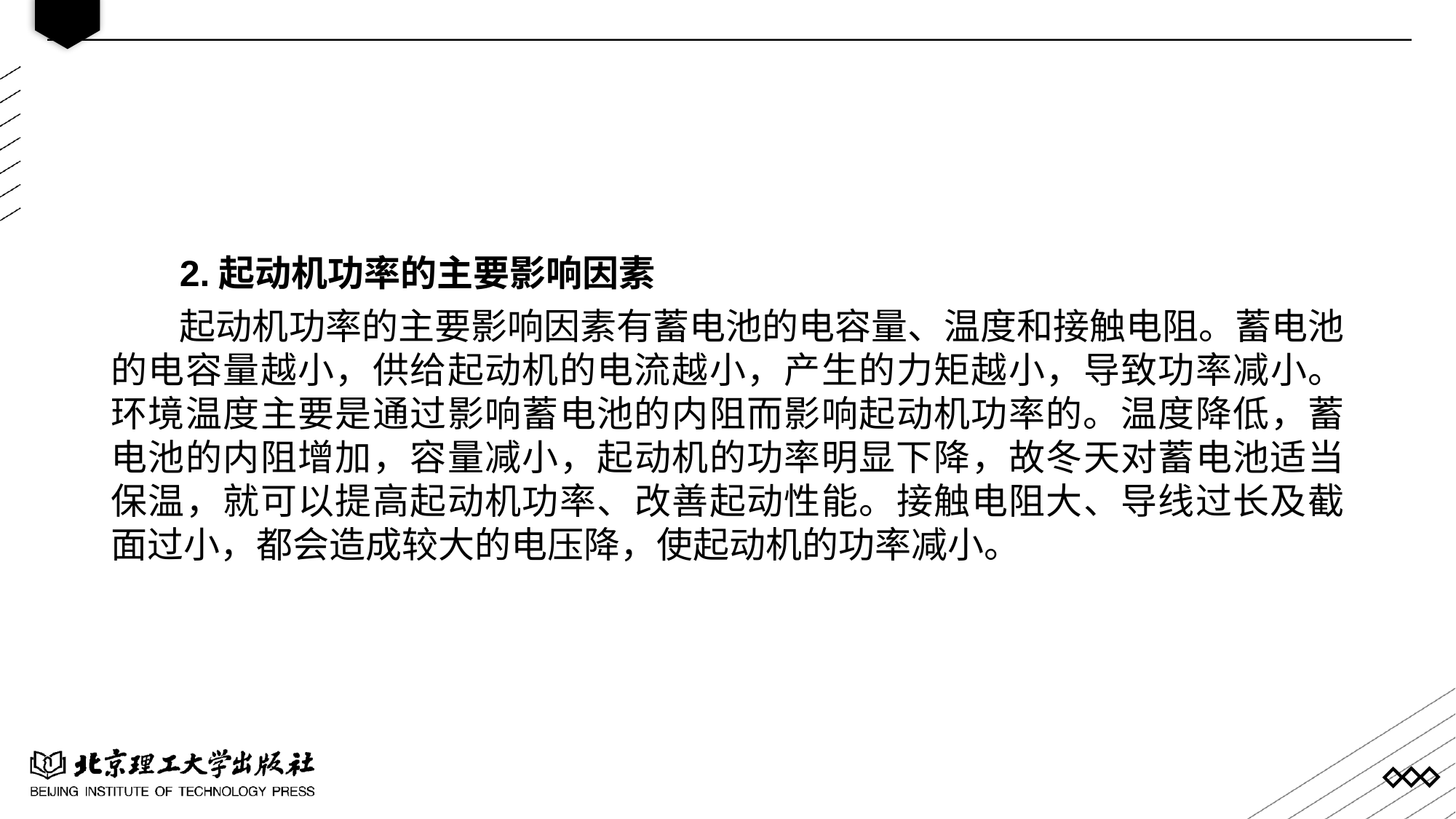

2.起动机功率的主要影响因素
起动机功率的主要影响因素有蓄电池的电容量、温度和接触电阻。蓄电池的电容量越小，供给起动机的电流越小，产生的力矩越小，导致功率减小。环境温度主要是通过影响蓄电池的内阻而影响起动机功率的。温度降低，蓄电池的内阻增加，容量减小，起动机的功率明显下降，故冬天对蓄电池适当保温，就可以提高起动机功率、改善起动性能。接触电阻大、导线过长及截面过小，都会造成较大的电压降，使起动机的功率减小。